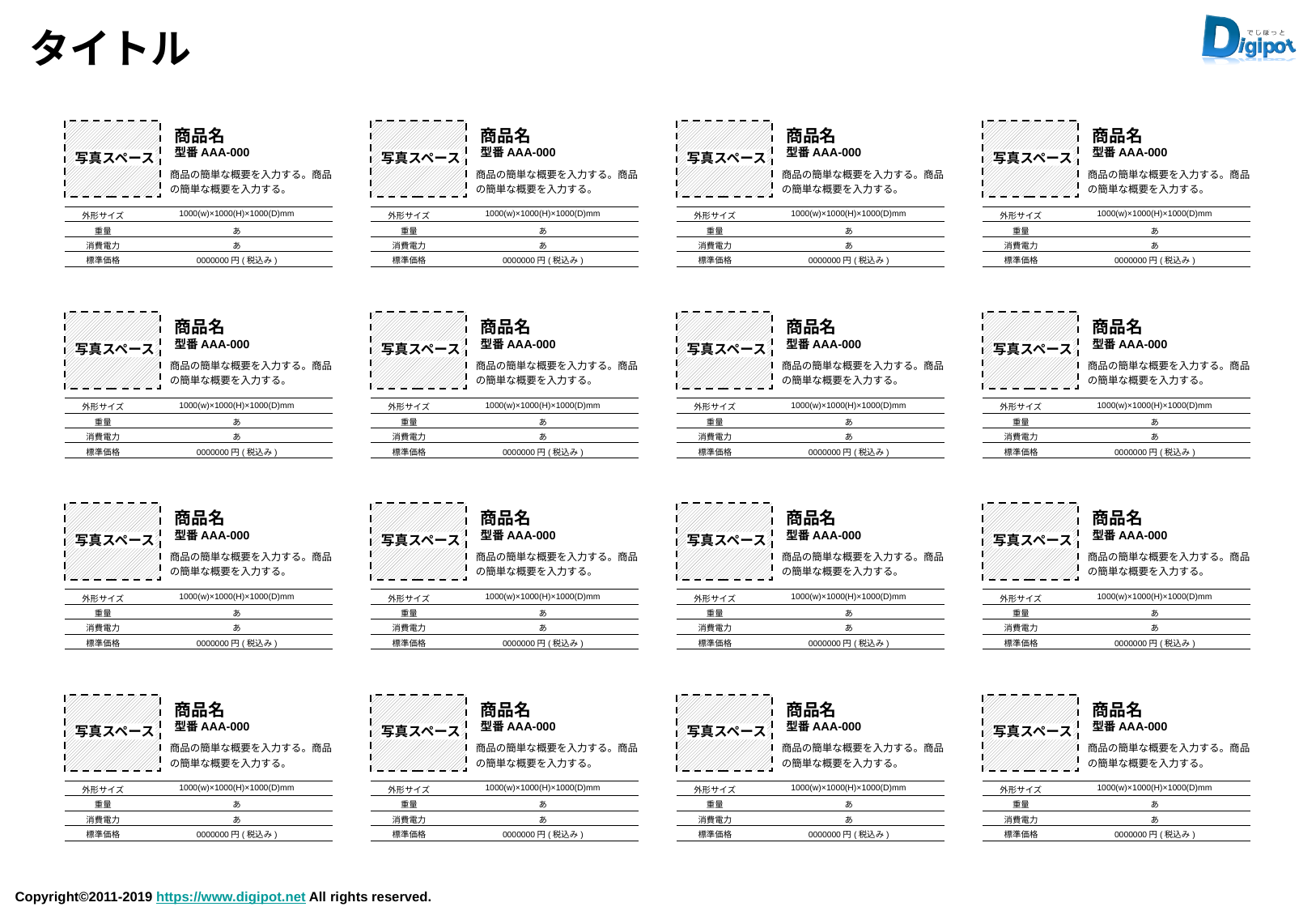

# タイトル
商品名
型番AAA-000
商品名
型番AAA-000
商品名
型番AAA-000
商品名
型番AAA-000

写真スペース
写真スペース
写真スペース
写真スペース
商品の簡単な概要を入力する。商品の簡単な概要を入力する。
商品の簡単な概要を入力する。商品の簡単な概要を入力する。
商品の簡単な概要を入力する。商品の簡単な概要を入力する。
商品の簡単な概要を入力する。商品の簡単な概要を入力する。
| 外形サイズ | 1000(w)×1000(H)×1000(D)mm |
| --- | --- |
| 重量 | あ |
| 消費電力 | あ |
| 標準価格 | 0000000円(税込み) |
| 外形サイズ | 1000(w)×1000(H)×1000(D)mm |
| --- | --- |
| 重量 | あ |
| 消費電力 | あ |
| 標準価格 | 0000000円(税込み) |
| 外形サイズ | 1000(w)×1000(H)×1000(D)mm |
| --- | --- |
| 重量 | あ |
| 消費電力 | あ |
| 標準価格 | 0000000円(税込み) |
| 外形サイズ | 1000(w)×1000(H)×1000(D)mm |
| --- | --- |
| 重量 | あ |
| 消費電力 | あ |
| 標準価格 | 0000000円(税込み) |
商品名
型番AAA-000
商品名
型番AAA-000
商品名
型番AAA-000
商品名
型番AAA-000

写真スペース
写真スペース
写真スペース
写真スペース
商品の簡単な概要を入力する。商品の簡単な概要を入力する。
商品の簡単な概要を入力する。商品の簡単な概要を入力する。
商品の簡単な概要を入力する。商品の簡単な概要を入力する。
商品の簡単な概要を入力する。商品の簡単な概要を入力する。
| 外形サイズ | 1000(w)×1000(H)×1000(D)mm |
| --- | --- |
| 重量 | あ |
| 消費電力 | あ |
| 標準価格 | 0000000円(税込み) |
| 外形サイズ | 1000(w)×1000(H)×1000(D)mm |
| --- | --- |
| 重量 | あ |
| 消費電力 | あ |
| 標準価格 | 0000000円(税込み) |
| 外形サイズ | 1000(w)×1000(H)×1000(D)mm |
| --- | --- |
| 重量 | あ |
| 消費電力 | あ |
| 標準価格 | 0000000円(税込み) |
| 外形サイズ | 1000(w)×1000(H)×1000(D)mm |
| --- | --- |
| 重量 | あ |
| 消費電力 | あ |
| 標準価格 | 0000000円(税込み) |
商品名
型番AAA-000
商品名
型番AAA-000
商品名
型番AAA-000
商品名
型番AAA-000

写真スペース
写真スペース
写真スペース
写真スペース
商品の簡単な概要を入力する。商品の簡単な概要を入力する。
商品の簡単な概要を入力する。商品の簡単な概要を入力する。
商品の簡単な概要を入力する。商品の簡単な概要を入力する。
商品の簡単な概要を入力する。商品の簡単な概要を入力する。
| 外形サイズ | 1000(w)×1000(H)×1000(D)mm |
| --- | --- |
| 重量 | あ |
| 消費電力 | あ |
| 標準価格 | 0000000円(税込み) |
| 外形サイズ | 1000(w)×1000(H)×1000(D)mm |
| --- | --- |
| 重量 | あ |
| 消費電力 | あ |
| 標準価格 | 0000000円(税込み) |
| 外形サイズ | 1000(w)×1000(H)×1000(D)mm |
| --- | --- |
| 重量 | あ |
| 消費電力 | あ |
| 標準価格 | 0000000円(税込み) |
| 外形サイズ | 1000(w)×1000(H)×1000(D)mm |
| --- | --- |
| 重量 | あ |
| 消費電力 | あ |
| 標準価格 | 0000000円(税込み) |
商品名
型番AAA-000
商品名
型番AAA-000
商品名
型番AAA-000
商品名
型番AAA-000

写真スペース
写真スペース
写真スペース
写真スペース
商品の簡単な概要を入力する。商品の簡単な概要を入力する。
商品の簡単な概要を入力する。商品の簡単な概要を入力する。
商品の簡単な概要を入力する。商品の簡単な概要を入力する。
商品の簡単な概要を入力する。商品の簡単な概要を入力する。
| 外形サイズ | 1000(w)×1000(H)×1000(D)mm |
| --- | --- |
| 重量 | あ |
| 消費電力 | あ |
| 標準価格 | 0000000円(税込み) |
| 外形サイズ | 1000(w)×1000(H)×1000(D)mm |
| --- | --- |
| 重量 | あ |
| 消費電力 | あ |
| 標準価格 | 0000000円(税込み) |
| 外形サイズ | 1000(w)×1000(H)×1000(D)mm |
| --- | --- |
| 重量 | あ |
| 消費電力 | あ |
| 標準価格 | 0000000円(税込み) |
| 外形サイズ | 1000(w)×1000(H)×1000(D)mm |
| --- | --- |
| 重量 | あ |
| 消費電力 | あ |
| 標準価格 | 0000000円(税込み) |